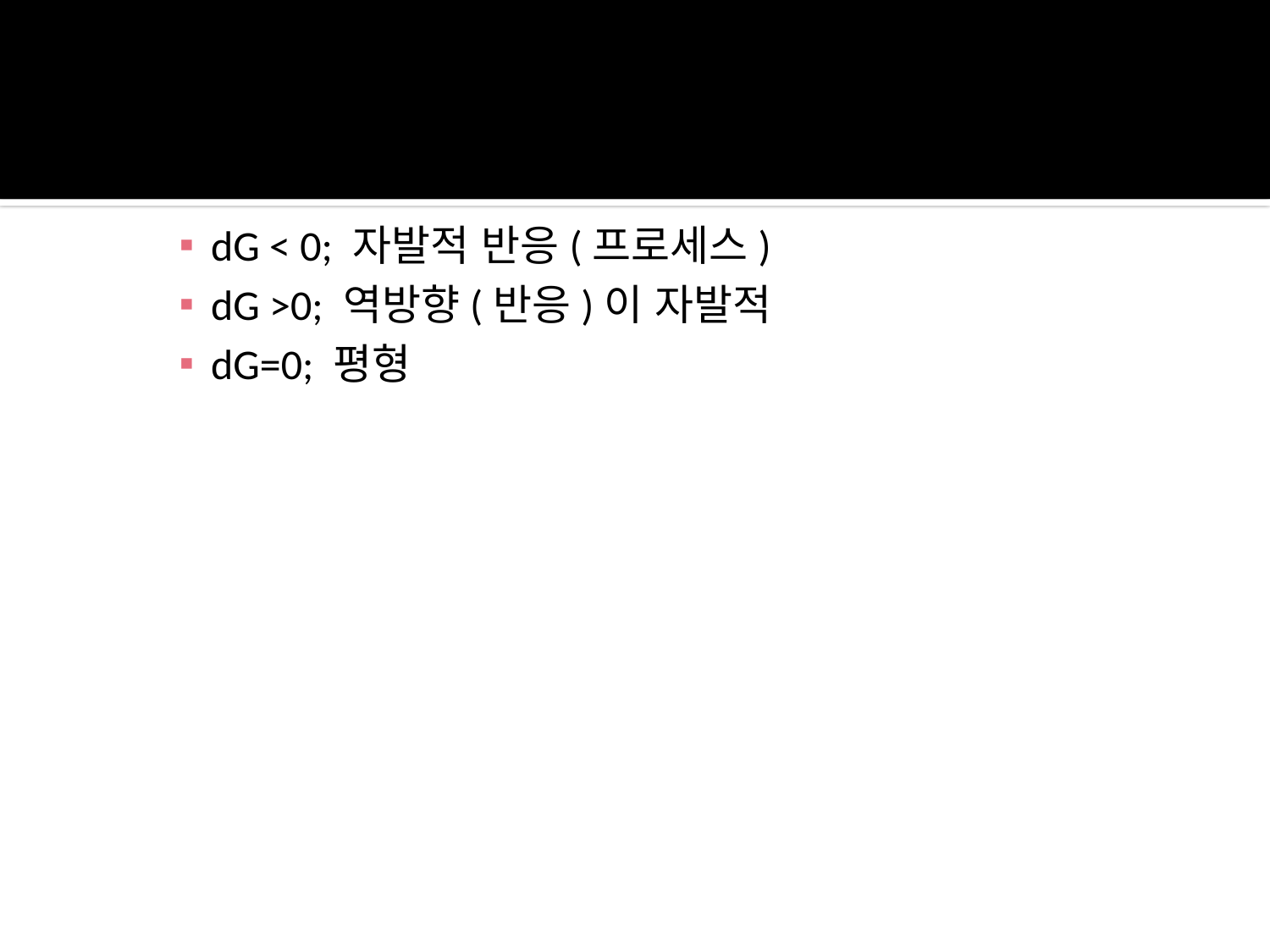

dG < 0; 자발적 반응(프로세스)
dG >0; 역방향(반응)이 자발적
dG=0; 평형